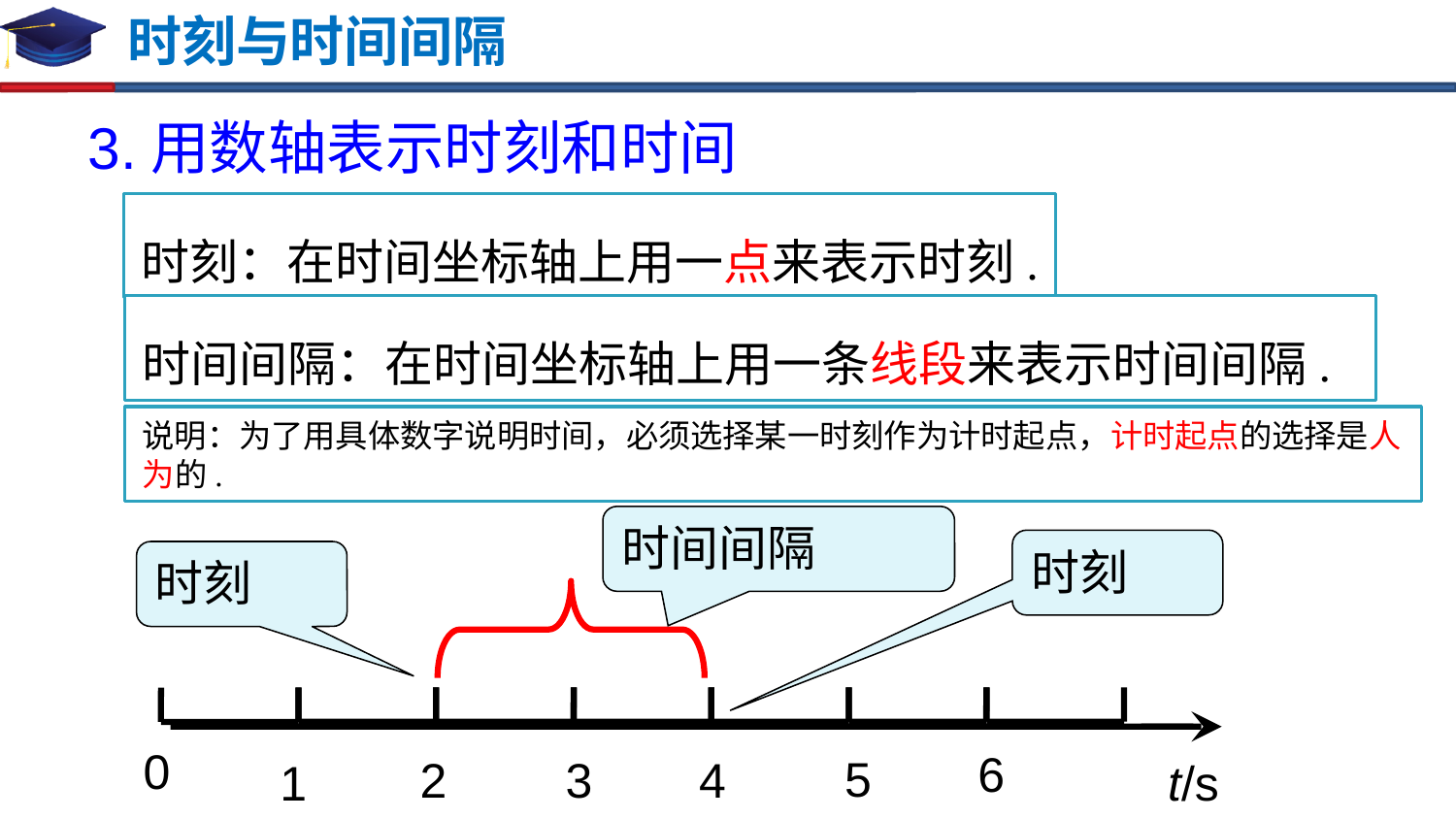

# 时刻与时间间隔

3.用数轴表示时刻和时间
时刻：在时间坐标轴上用一点来表示时刻.
时间间隔：在时间坐标轴上用一条线段来表示时间间隔.
说明：为了用具体数字说明时间，必须选择某一时刻作为计时起点，计时起点的选择是人为的.

时间间隔
时刻
时刻

 0
6
5
2
3
4
t/s
1